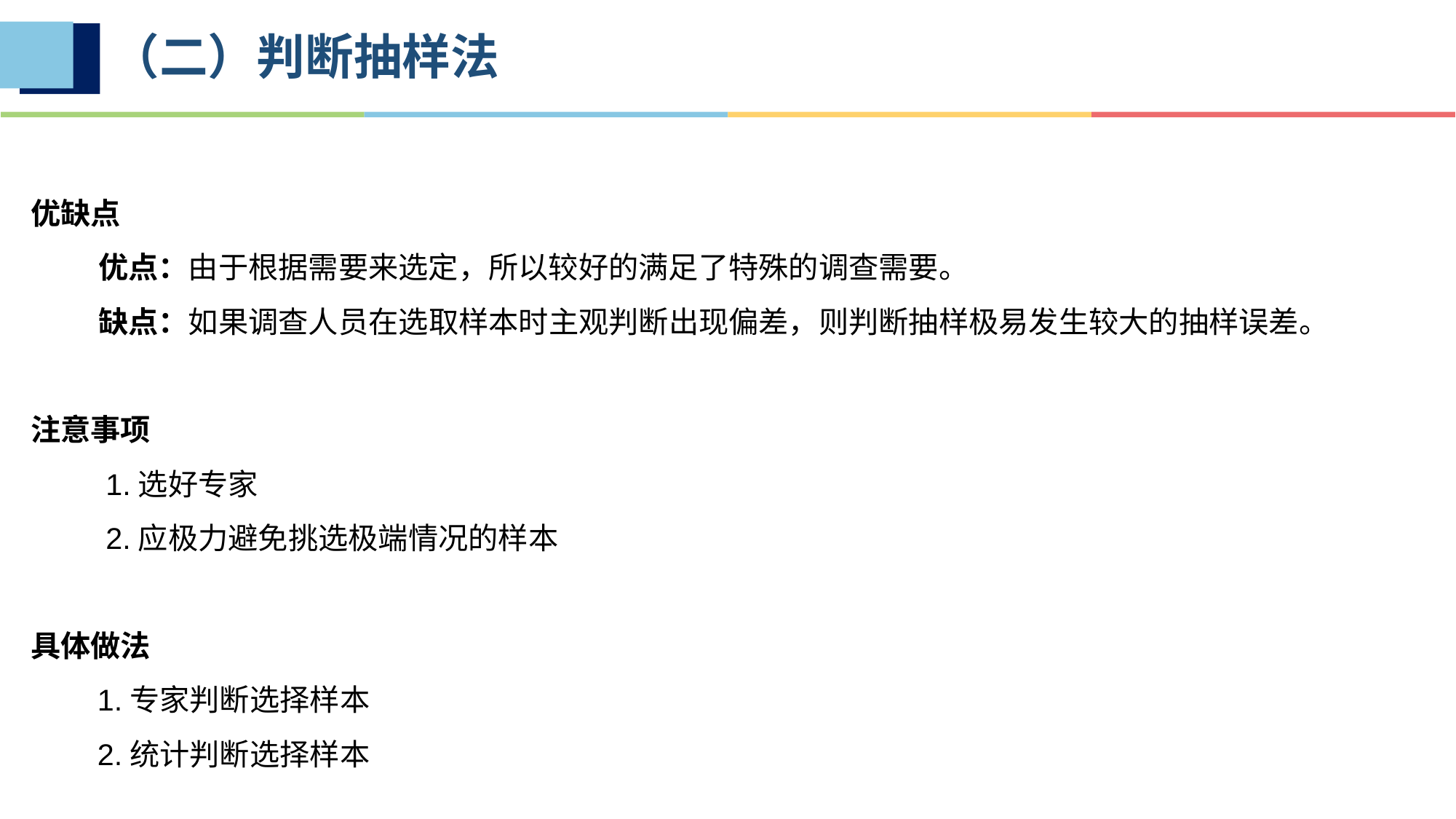

# （二）判断抽样法

优缺点
         优点：由于根据需要来选定，所以较好的满足了特殊的调查需要。
         缺点：如果调查人员在选取样本时主观判断出现偏差，则判断抽样极易发生较大的抽样误差。

注意事项
         1.选好专家
         2.应极力避免挑选极端情况的样本

具体做法
        1.专家判断选择样本
        2.统计判断选择样本